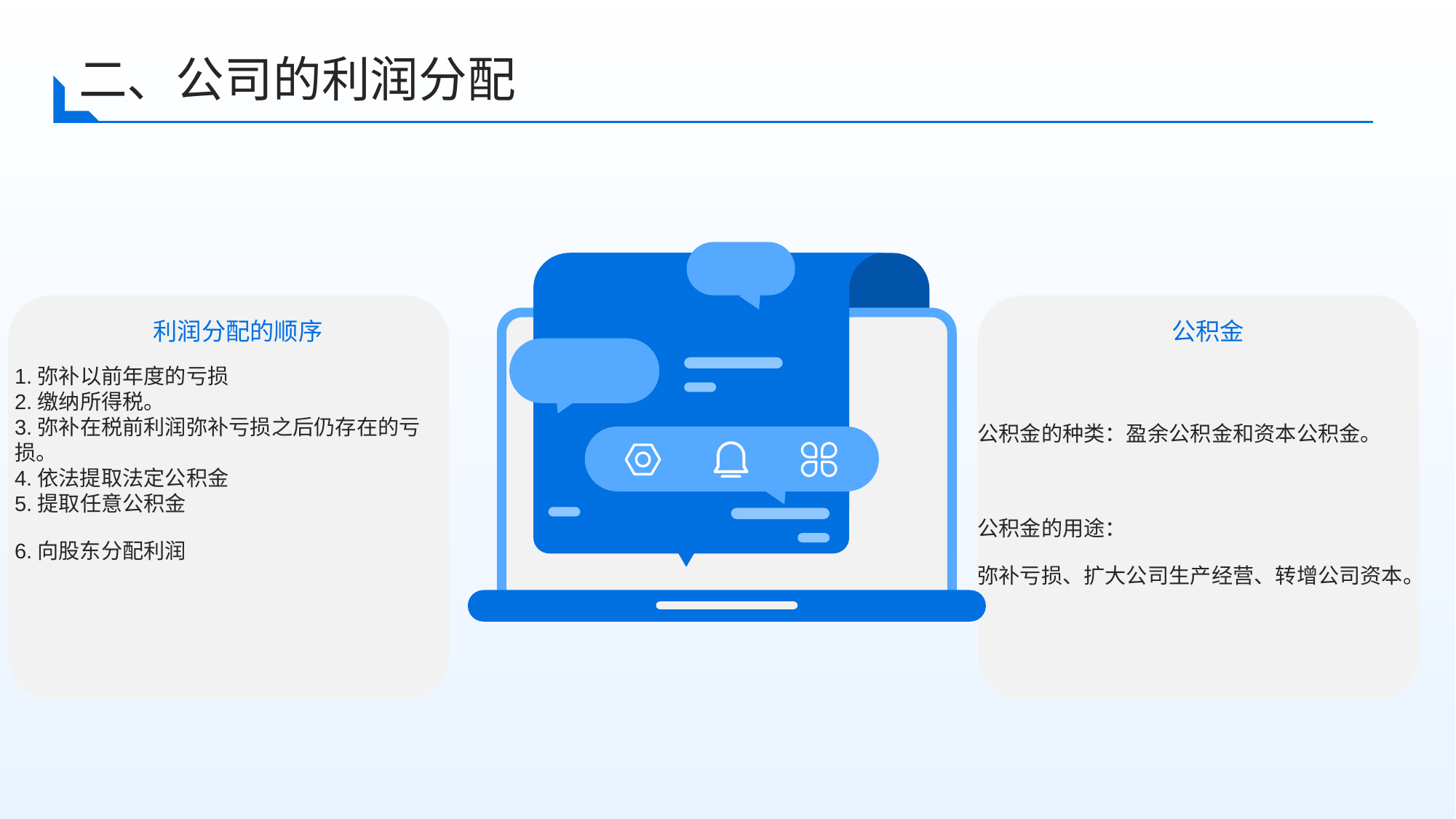

二、公司的利润分配

利润分配的顺序
公积金

1.弥补以前年度的亏损
2.缴纳所得税。
3.弥补在税前利润弥补亏损之后仍存在的亏损。
4.依法提取法定公积金
5.提取任意公积金
6.向股东分配利润

公积金的种类：盈余公积金和资本公积金。

公积金的用途：
弥补亏损、扩大公司生产经营、转增公司资本。